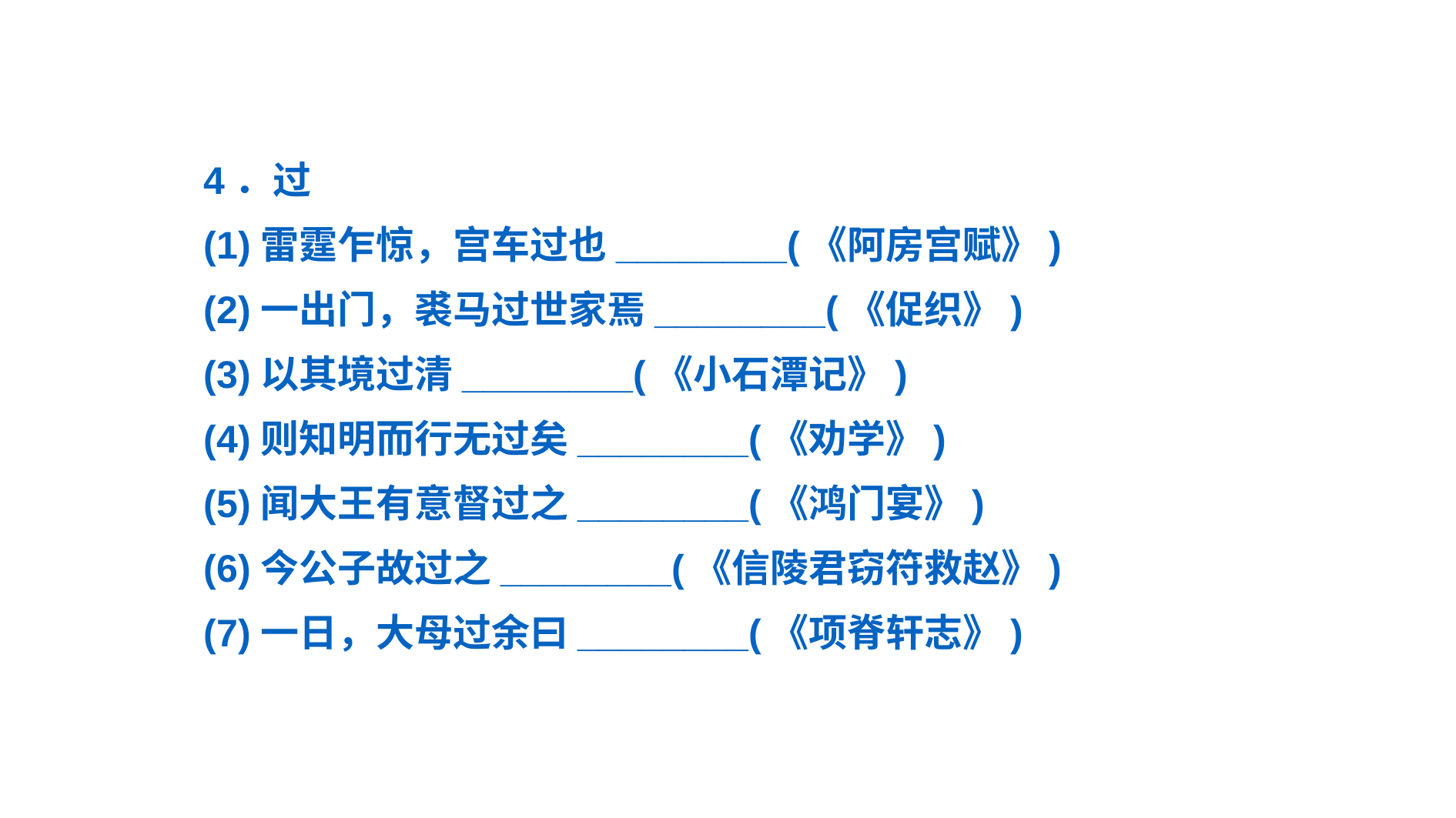

4．过
(1)雷霆乍惊，宫车过也________(《阿房宫赋》)
(2)一出门，裘马过世家焉________(《促织》)
(3)以其境过清________(《小石潭记》)
(4)则知明而行无过矣________(《劝学》)
(5)闻大王有意督过之________(《鸿门宴》)
(6)今公子故过之________(《信陵君窃符救赵》)
(7)一日，大母过余曰________(《项脊轩志》)